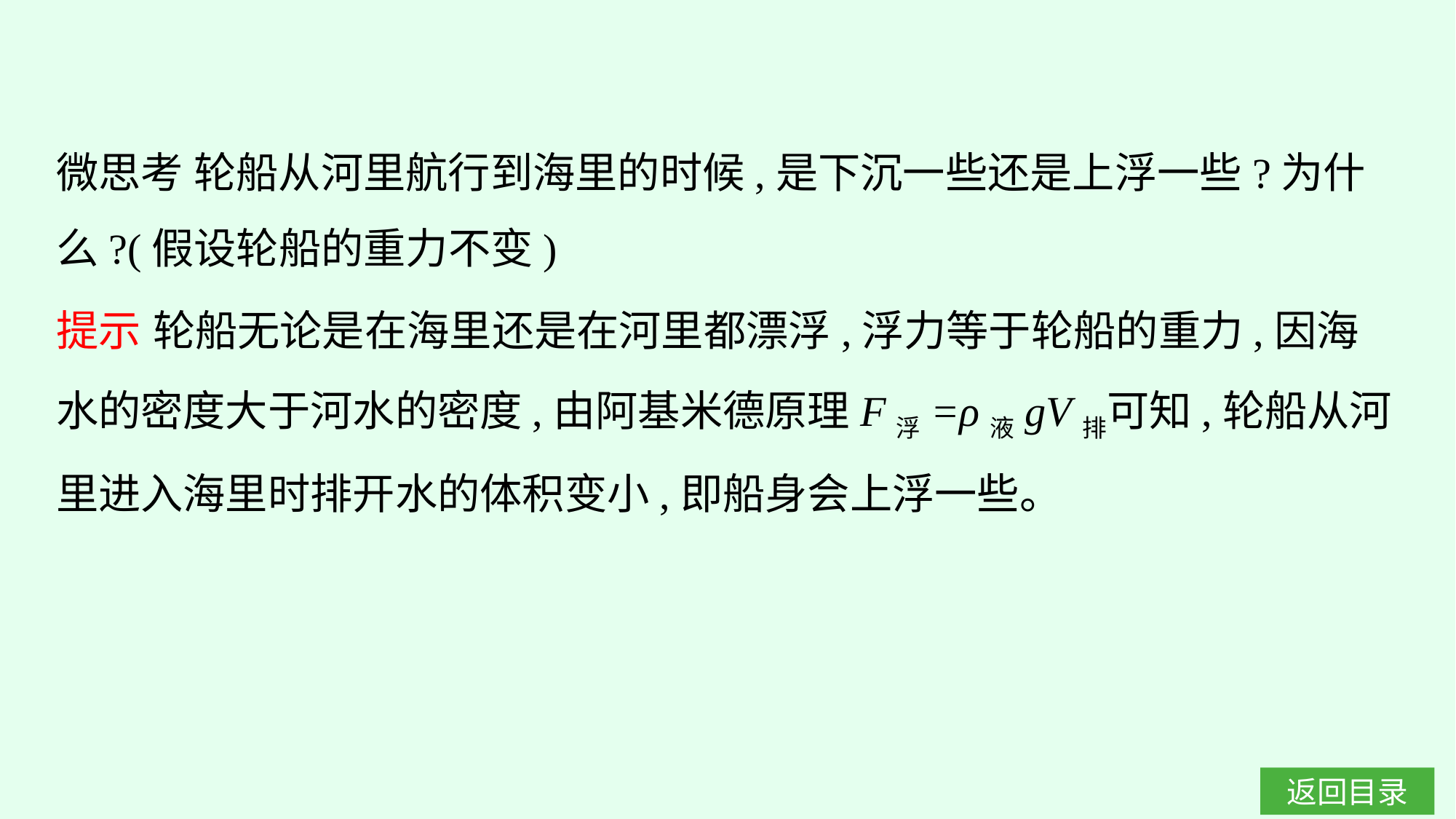

微思考 轮船从河里航行到海里的时候,是下沉一些还是上浮一些?为什么?(假设轮船的重力不变)
提示 轮船无论是在海里还是在河里都漂浮,浮力等于轮船的重力,因海水的密度大于河水的密度,由阿基米德原理F浮=ρ液gV排可知,轮船从河里进入海里时排开水的体积变小,即船身会上浮一些。